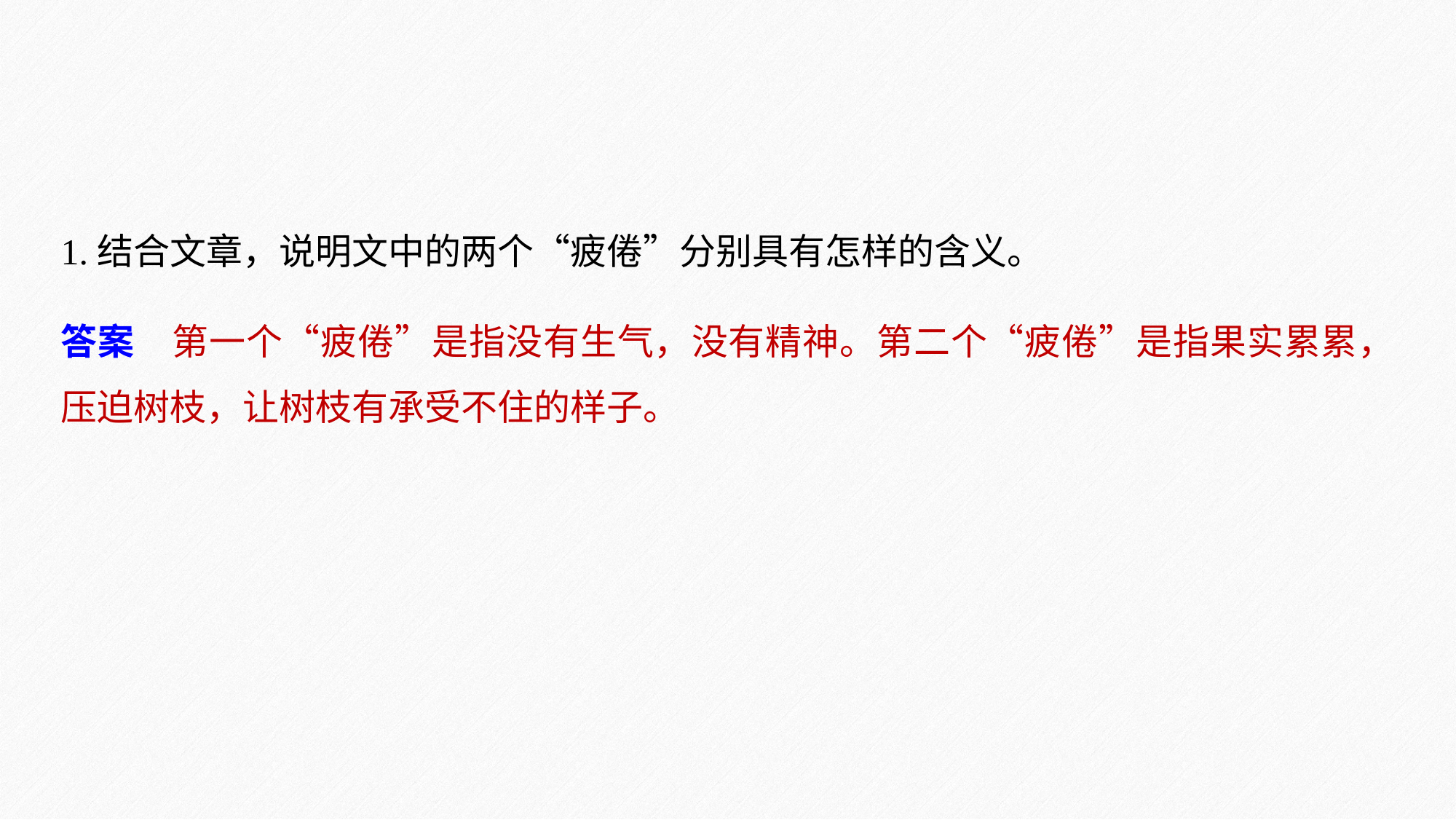

1.结合文章，说明文中的两个“疲倦”分别具有怎样的含义。
答案　第一个“疲倦”是指没有生气，没有精神。第二个“疲倦”是指果实累累，压迫树枝，让树枝有承受不住的样子。